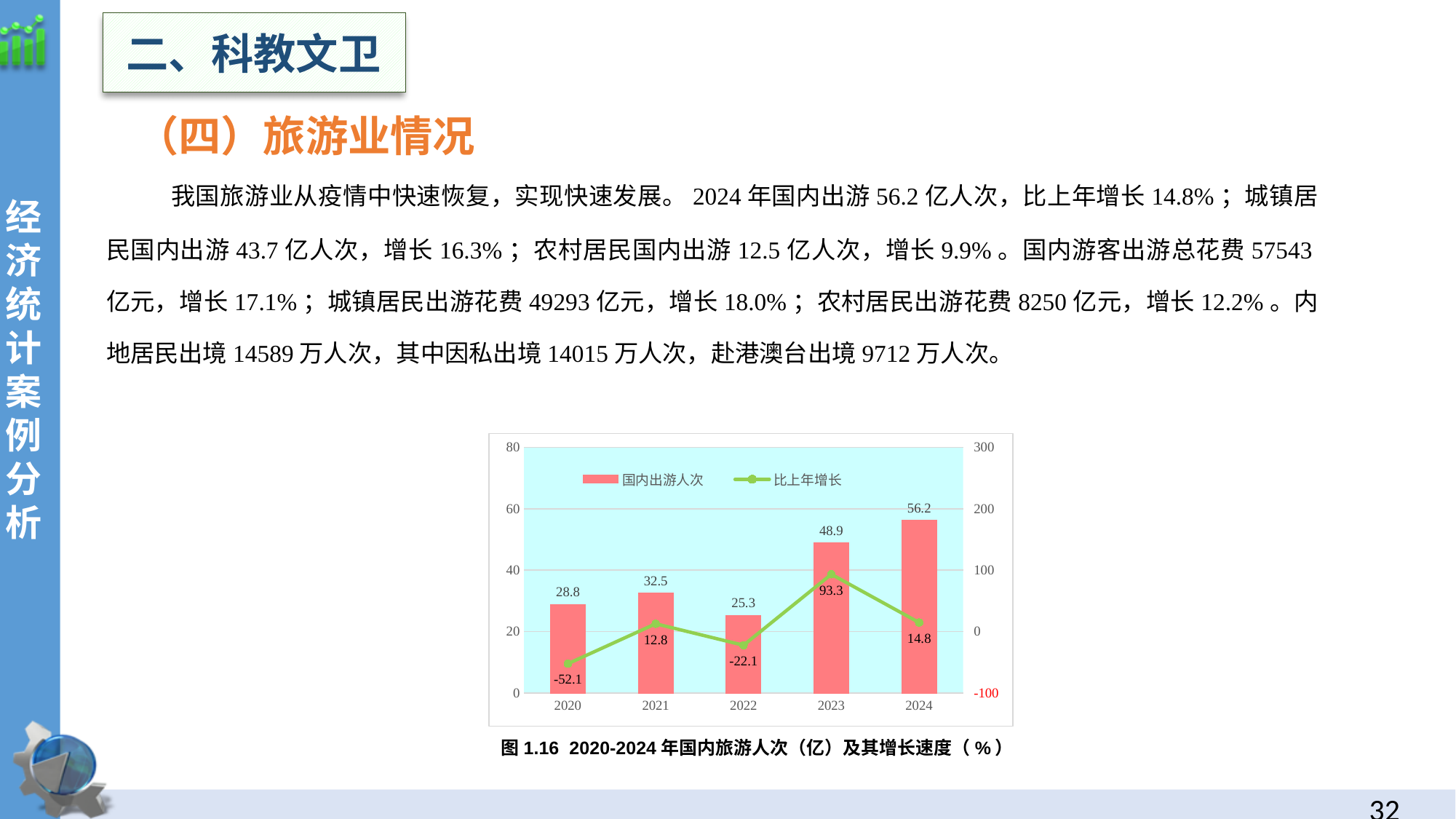

二、科教文卫

（四）旅游业情况
   我国旅游业从疫情中快速恢复，实现快速发展。2024年国内出游56.2亿人次，比上年增长14.8%；城镇居民国内出游43.7亿人次，增长16.3%；农村居民国内出游12.5亿人次，增长9.9%。国内游客出游总花费57543亿元，增长17.1%；城镇居民出游花费49293亿元，增长18.0%；农村居民出游花费8250亿元，增长12.2%。内地居民出境14589万人次，其中因私出境14015万人次，赴港澳台出境9712万人次。
经
济统计案例分析

### Chart

| Category | 国内出游人次 | 比上年增长 |
|---|---|---|
| 2020 | 28.8 | -52.1 |
| 2021 | 32.5 | 12.8 |
| 2022 | 25.3 | -22.1 |
| 2023 | 48.9 | 93.3 |
| 2024 | 56.2 | 14.8 |
图1.16  2020-2024年国内旅游人次（亿）及其增长速度（%）
32